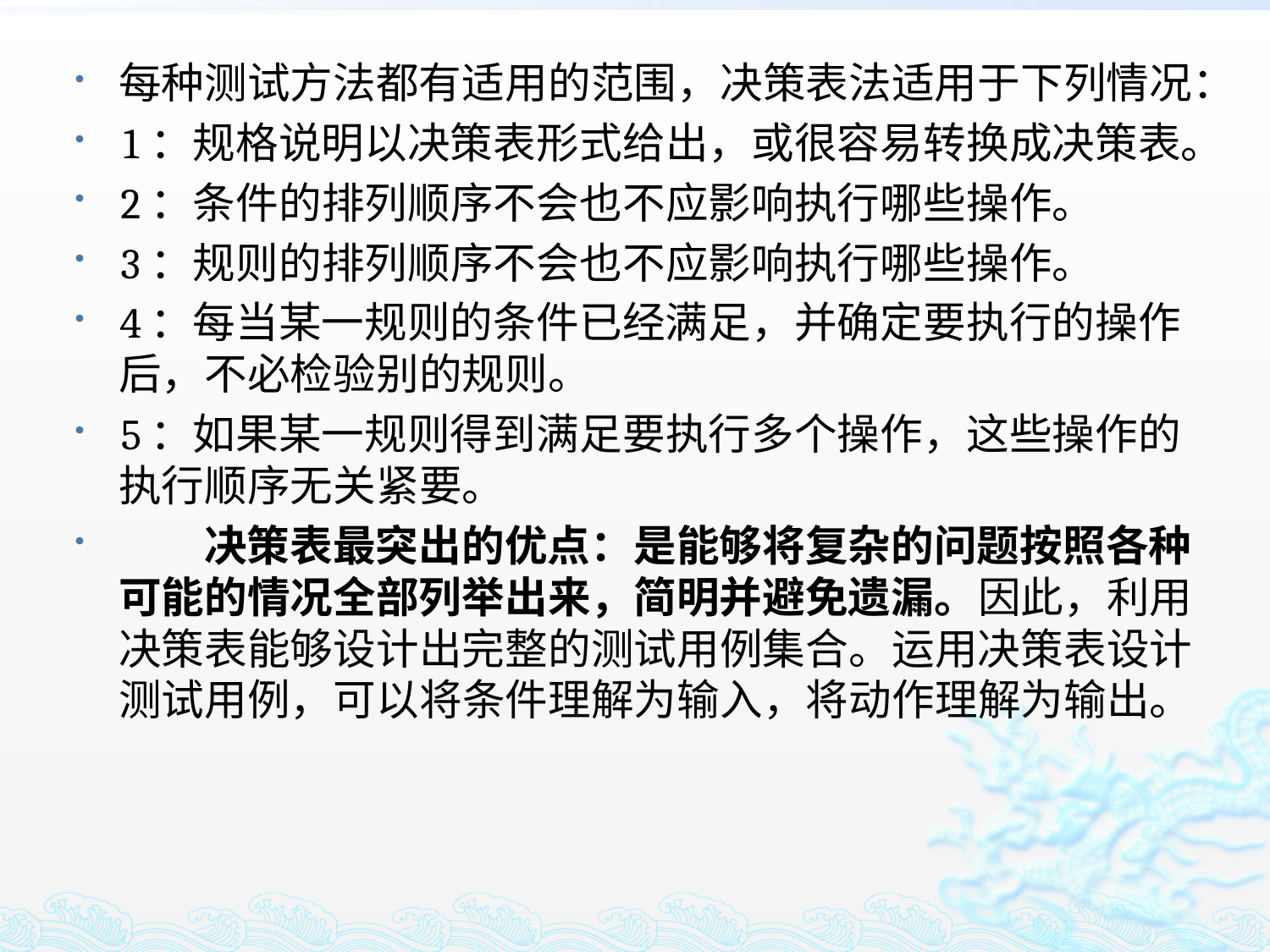

每种测试方法都有适用的范围，决策表法适用于下列情况：
1：规格说明以决策表形式给出，或很容易转换成决策表。
2：条件的排列顺序不会也不应影响执行哪些操作。
3：规则的排列顺序不会也不应影响执行哪些操作。
4：每当某一规则的条件已经满足，并确定要执行的操作后，不必检验别的规则。
5：如果某一规则得到满足要执行多个操作，这些操作的执行顺序无关紧要。
        决策表最突出的优点：是能够将复杂的问题按照各种可能的情况全部列举出来，简明并避免遗漏。因此，利用决策表能够设计出完整的测试用例集合。运用决策表设计测试用例，可以将条件理解为输入，将动作理解为输出。